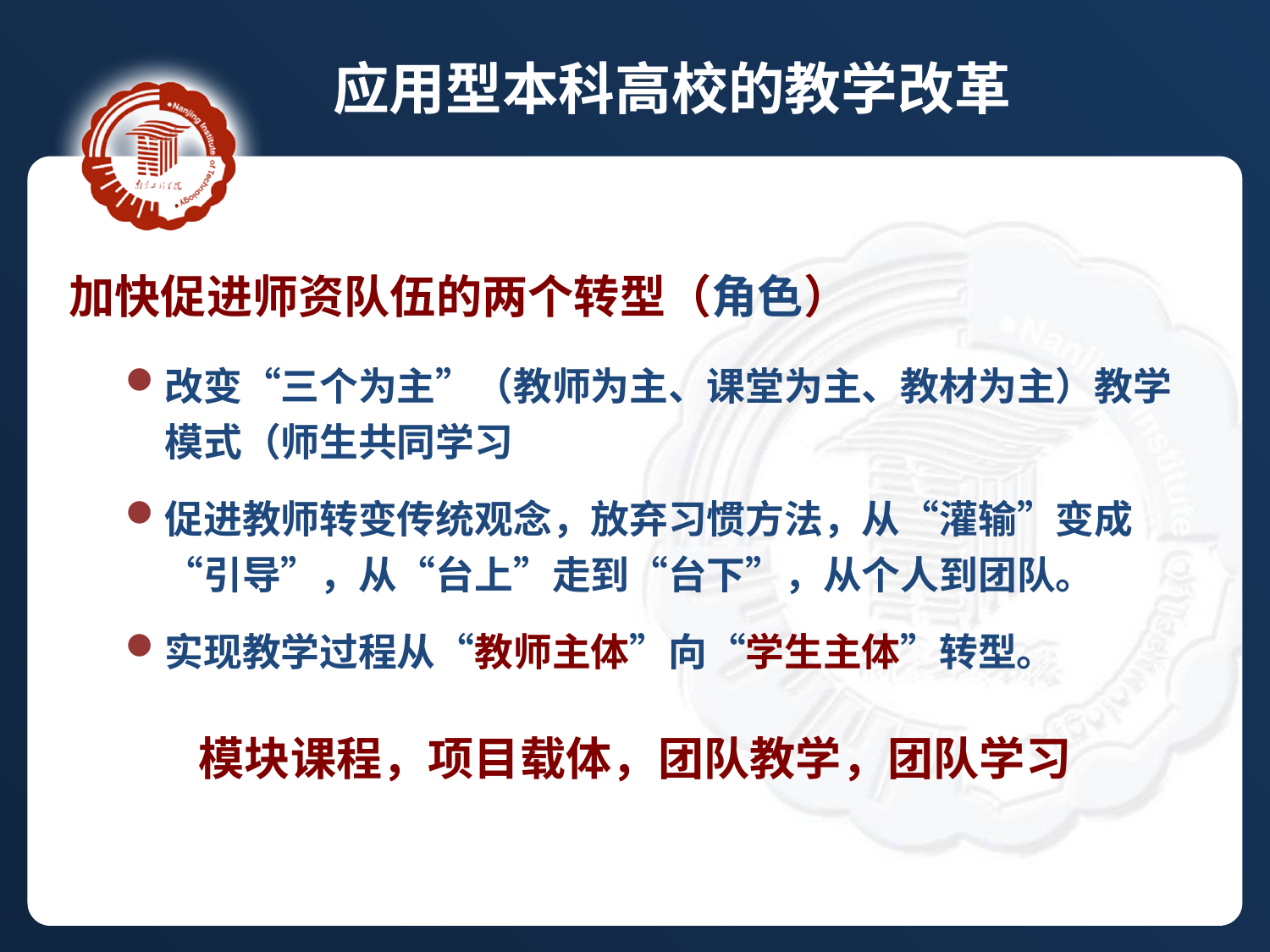

应用型本科高校的教学改革
                 加快促进师资队伍的两个转型（角色）

改变“三个为主”（教师为主、课堂为主、教材为主）教学模式（师生共同学习
促进教师转变传统观念，放弃习惯方法，从“灌输”变成“引导”，从“台上”走到“台下”，从个人到团队。
实现教学过程从“教师主体”向“学生主体”转型。
模块课程，项目载体，团队教学，团队学习